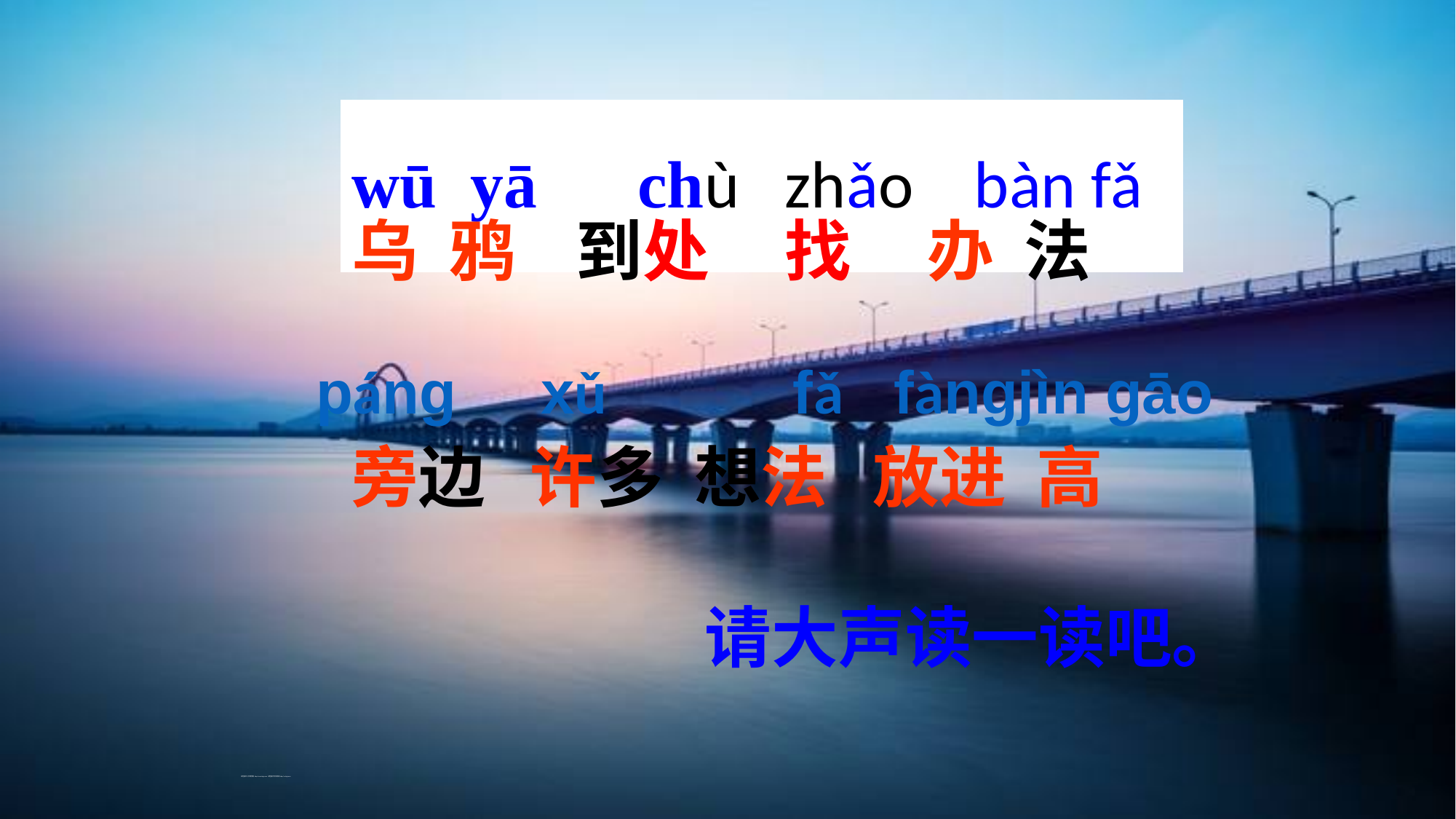

# wū  yā      chù   zhǎo    bàn fǎ
乌  鸦    到处     找     办  法

旁边   许多  想法   放进  高

     páng     xǔ           fǎ   fàngjìn gāo
请大声读一读吧。
绿色圃中小学教育网http://www.lspjy.com  绿色圃中学资源网http://cz.lspjy.com